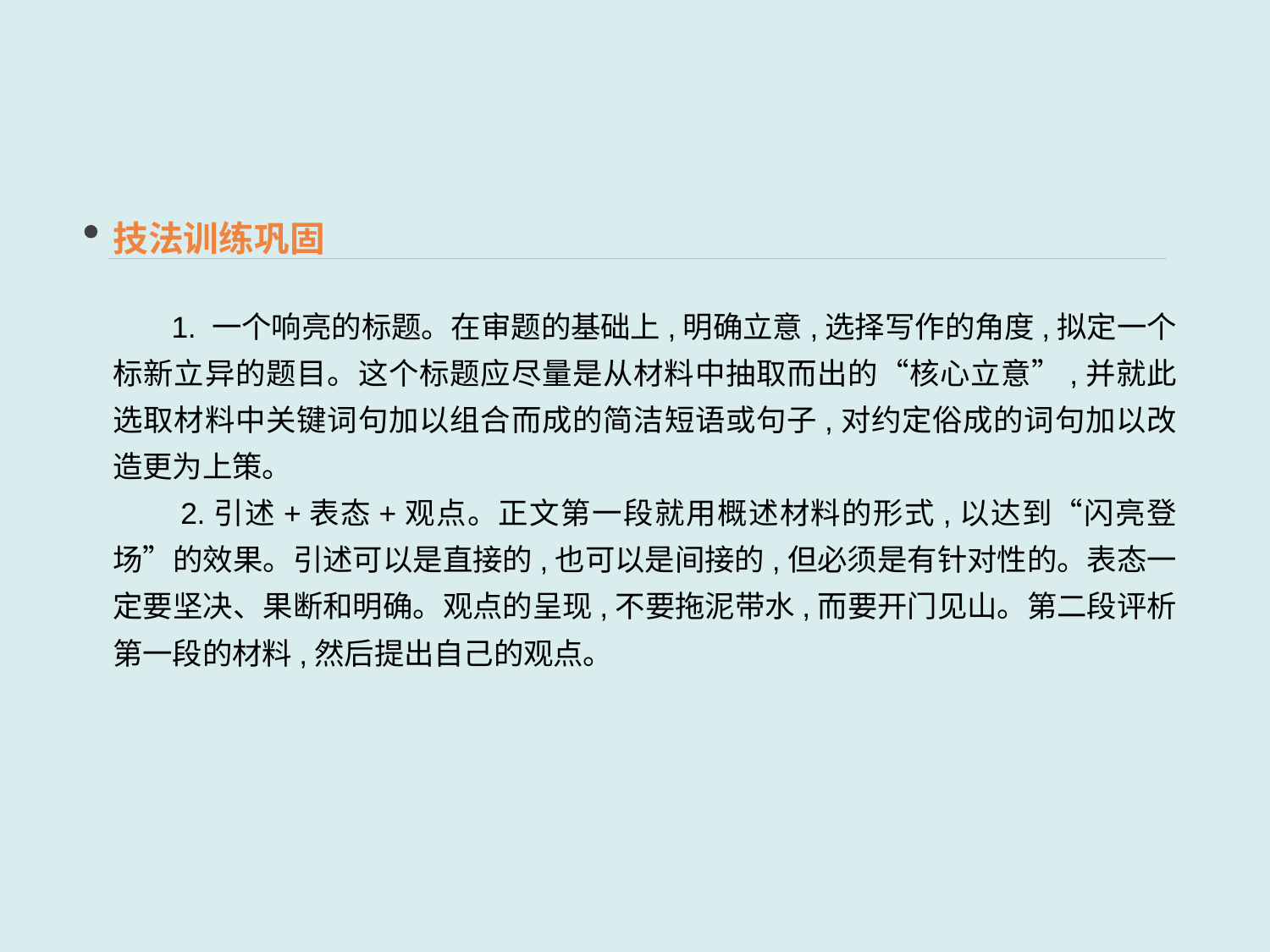

技法训练巩固

       1. 一个响亮的标题。在审题的基础上,明确立意,选择写作的角度,拟定一个标新立异的题目。这个标题应尽量是从材料中抽取而出的“核心立意”,并就此选取材料中关键词句加以组合而成的简洁短语或句子,对约定俗成的词句加以改造更为上策。
       2.引述+表态+观点。正文第一段就用概述材料的形式,以达到“闪亮登场”的效果。引述可以是直接的,也可以是间接的,但必须是有针对性的。表态一定要坚决、果断和明确。观点的呈现,不要拖泥带水,而要开门见山。第二段评析第一段的材料,然后提出自己的观点。